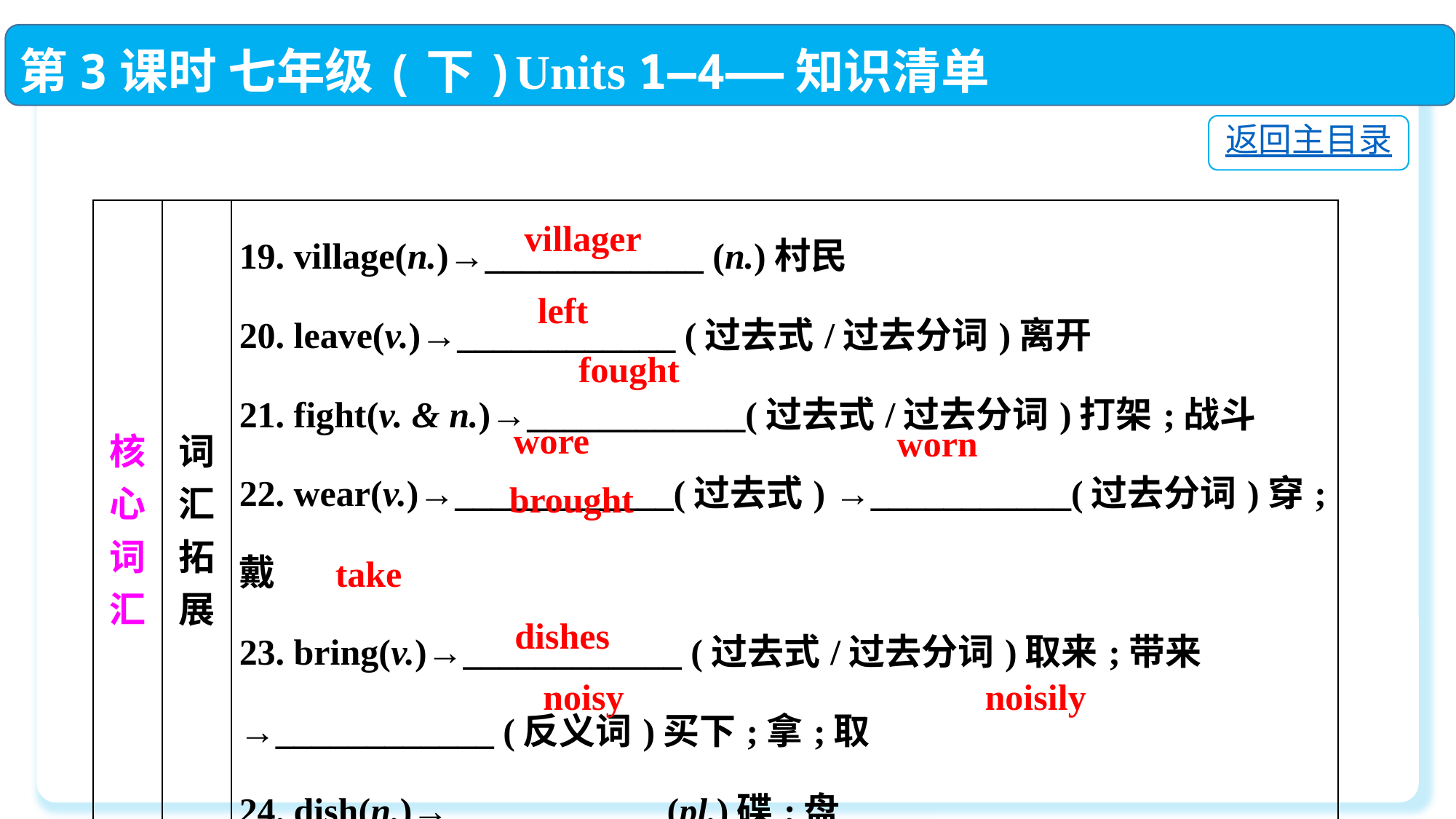

第3课时 七年级(下)Units 1—4——知识清单

返回主目录
| 核心词汇 | 词汇拓展 | 19. village(n.)→\_\_\_\_\_\_\_\_\_\_\_\_ (n.)村民  20. leave(v.)→\_\_\_\_\_\_\_\_\_\_\_\_ (过去式/过去分词)离开  21. fight(v. & n.)→\_\_\_\_\_\_\_\_\_\_\_\_(过去式/过去分词)打架;战斗  22. wear(v.)→\_\_\_\_\_\_\_\_\_\_\_\_(过去式) →\_\_\_\_\_\_\_\_\_\_\_(过去分词)穿;戴  23. bring(v.)→\_\_\_\_\_\_\_\_\_\_\_\_ (过去式/过去分词)取来;带来  →\_\_\_\_\_\_\_\_\_\_\_\_ (反义词)买下;拿;取  24. dish(n.)→\_\_\_\_\_\_\_\_\_\_\_\_(pl.)碟;盘  25. noise(n.) → \_\_\_\_\_\_\_\_\_\_\_\_(adj.)吵闹的 →\_\_\_\_\_\_\_\_\_\_\_\_(adv.)吵 闹地 |
| --- | --- | --- |
villager
left
fought
wore
worn
brought
take
dishes
noisy
noisily